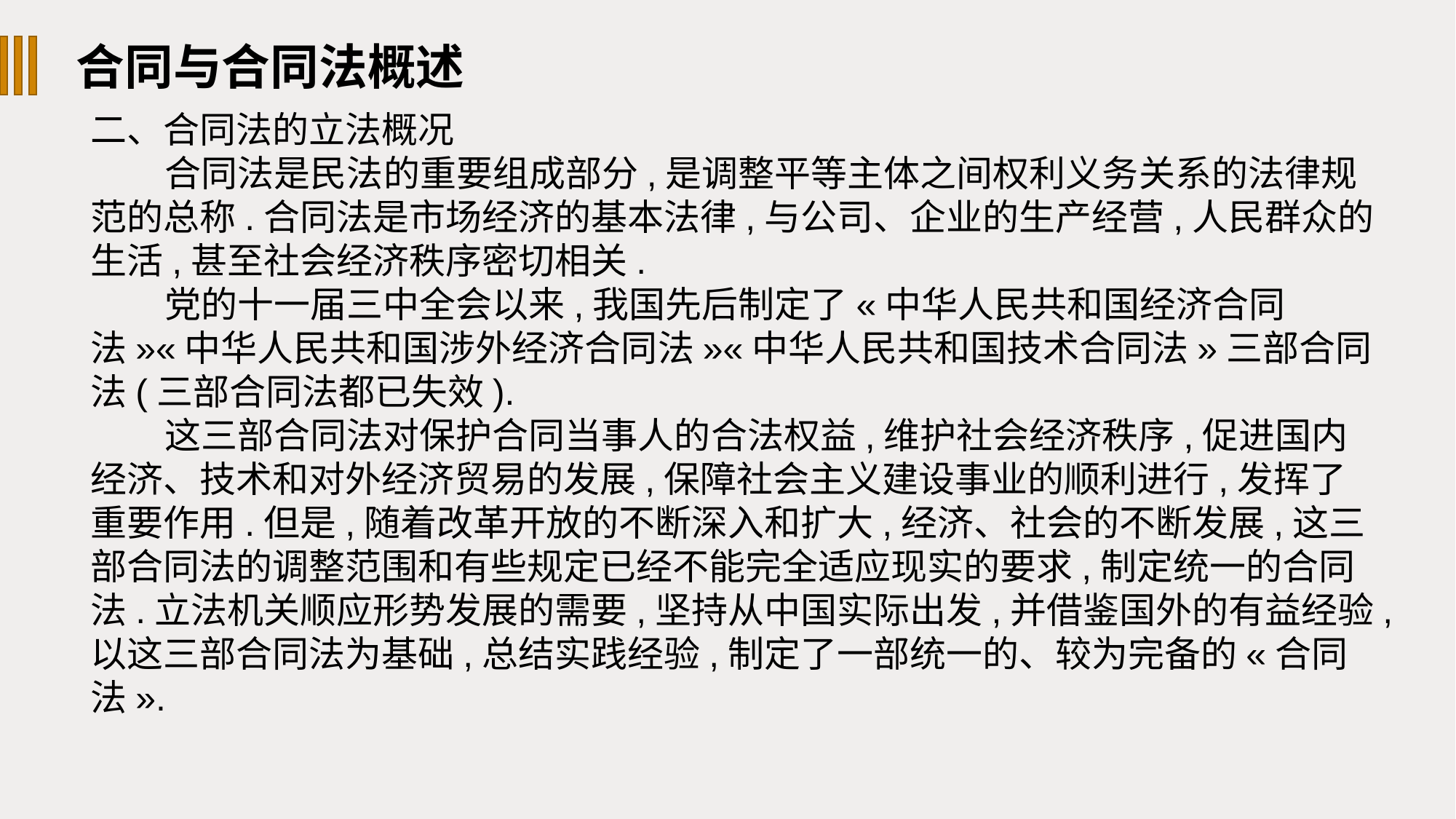

合同与合同法概述

二、合同法的立法概况
合同法是民法的重要组成部分,是调整平等主体之间权利义务关系的法律规范的总称.合同法是市场经济的基本法律,与公司、企业的生产经营,人民群众的生活,甚至社会经济秩序密切相关.
党的十一届三中全会以来,我国先后制定了«中华人民共和国经济合同法»«中华人民共和国涉外经济合同法»«中华人民共和国技术合同法»三部合同法(三部合同法都已失效).
这三部合同法对保护合同当事人的合法权益,维护社会经济秩序,促进国内经济、技术和对外经济贸易的发展,保障社会主义建设事业的顺利进行,发挥了重要作用.但是,随着改革开放的不断深入和扩大,经济、社会的不断发展,这三部合同法的调整范围和有些规定已经不能完全适应现实的要求,制定统一的合同法.立法机关顺应形势发展的需要,坚持从中国实际出发,并借鉴国外的有益经验,以这三部合同法为基础,总结实践经验,制定了一部统一的、较为完备的«合同法».